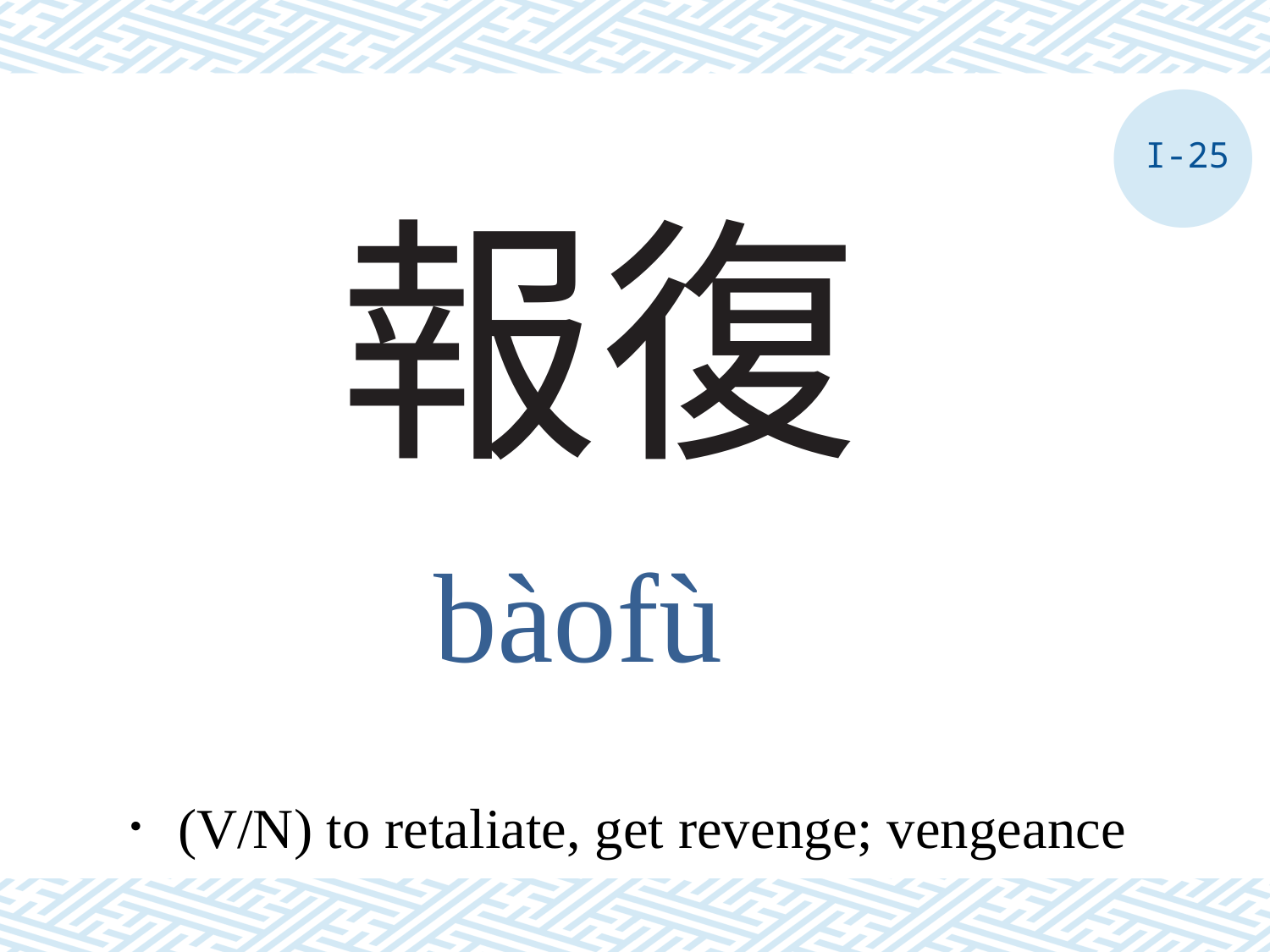

I-25

# 報復
bàofù
．(V/N) to retaliate, get revenge; vengeance